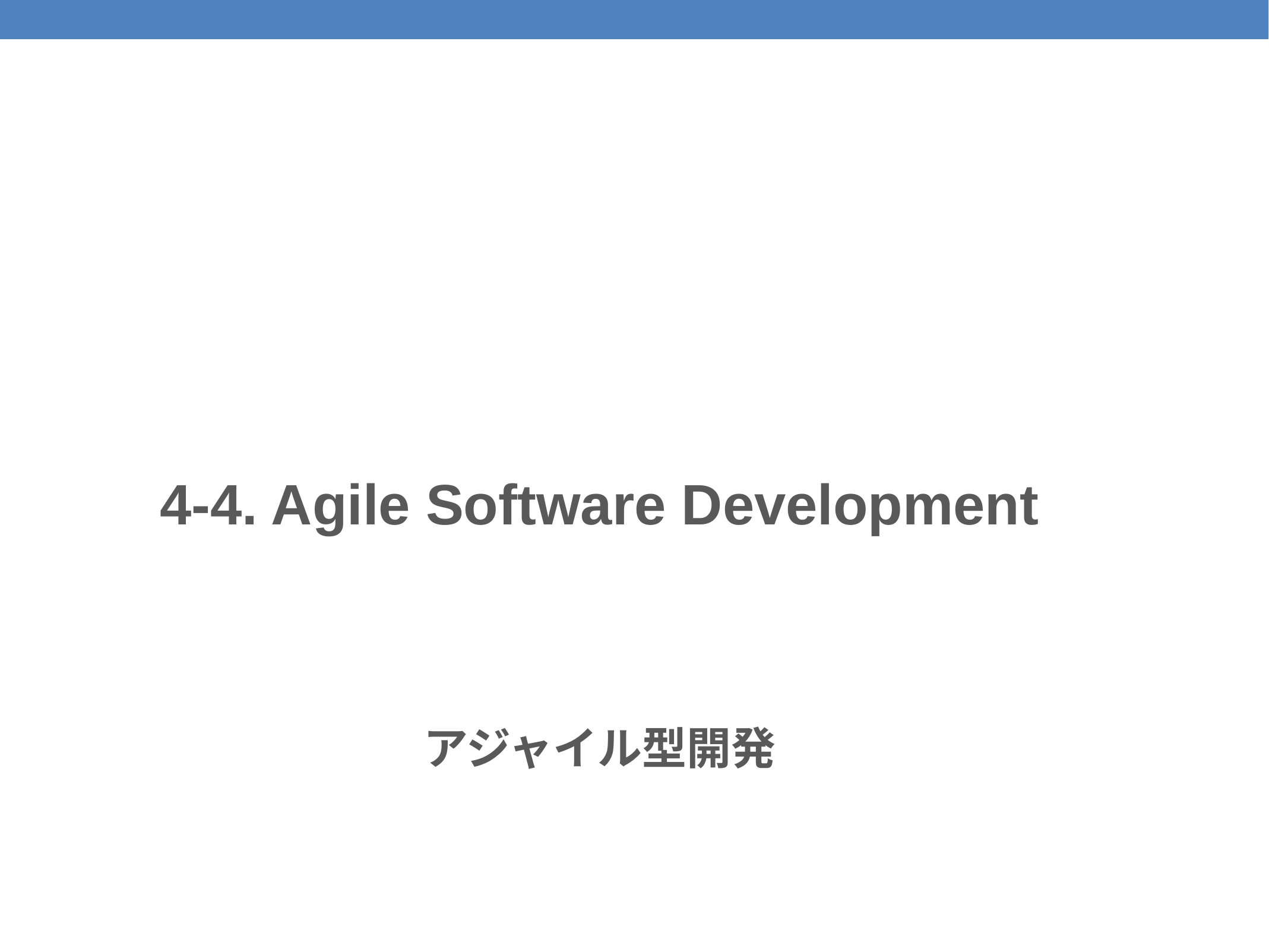

# 4-4. Agile Software Development
アジャイル型開発
44